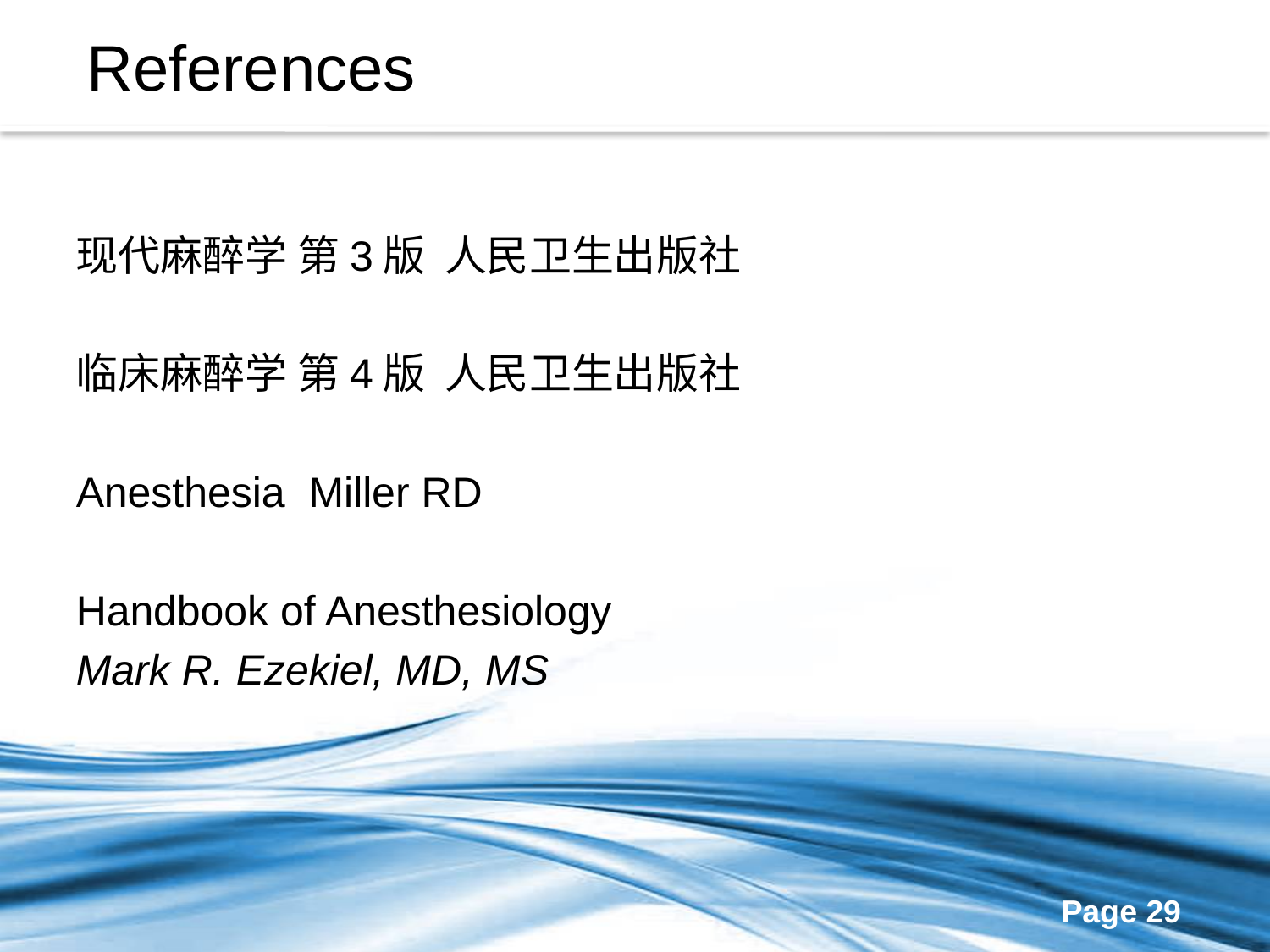

References
#
现代麻醉学 第3版  人民卫生出版社

临床麻醉学 第4版  人民卫生出版社

Anesthesia  Miller RD

Handbook of Anesthesiology
Mark R. Ezekiel, MD, MS